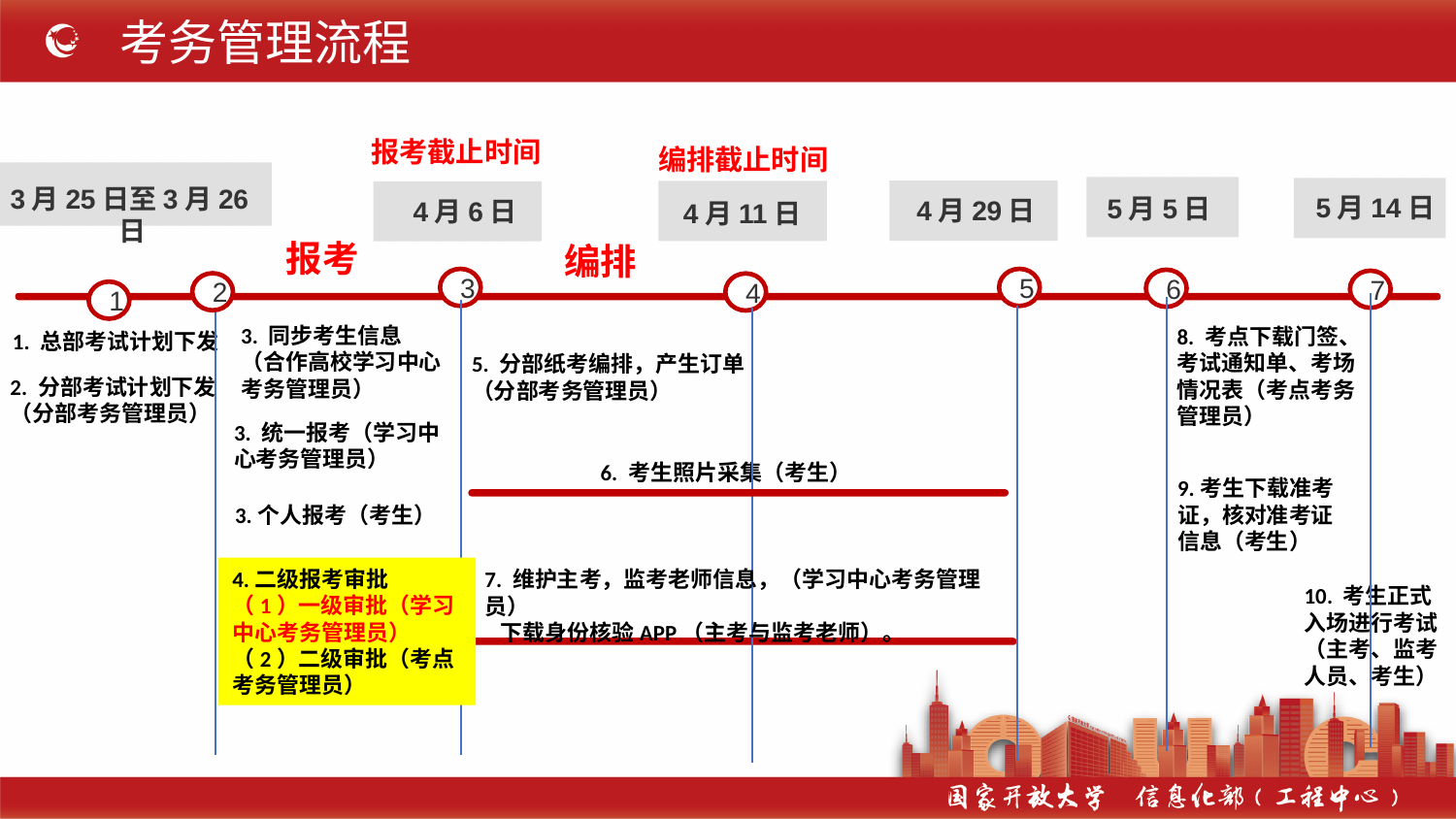

# 考务管理流程
报考截止时间
编排截止时间

3月25日至3月26日

5月14日
5月5日
4月29日
4月6日
4月11日
报考
编排
3
5
6
7
2
4
1

3. 同步考生信息
（合作高校学习中心考务管理员）
8. 考点下载门签、考试通知单、考场情况表（考点考务管理员）
1. 总部考试计划下发
5. 分部纸考编排，产生订单（分部考务管理员）
2. 分部考试计划下发
（分部考务管理员）
3. 统一报考（学习中心考务管理员）
6. 考生照片采集（考生）
9.考生下载准考证，核对准考证信息（考生）

3.个人报考（考生）
4.二级报考审批
（1）一级审批（学习中心考务管理员）
（2）二级审批（考点考务管理员）
7. 维护主考，监考老师信息，（学习中心考务管理员）
  下载身份核验APP（主考与监考老师）。
10. 考生正式入场进行考试（主考、监考人员、考生）